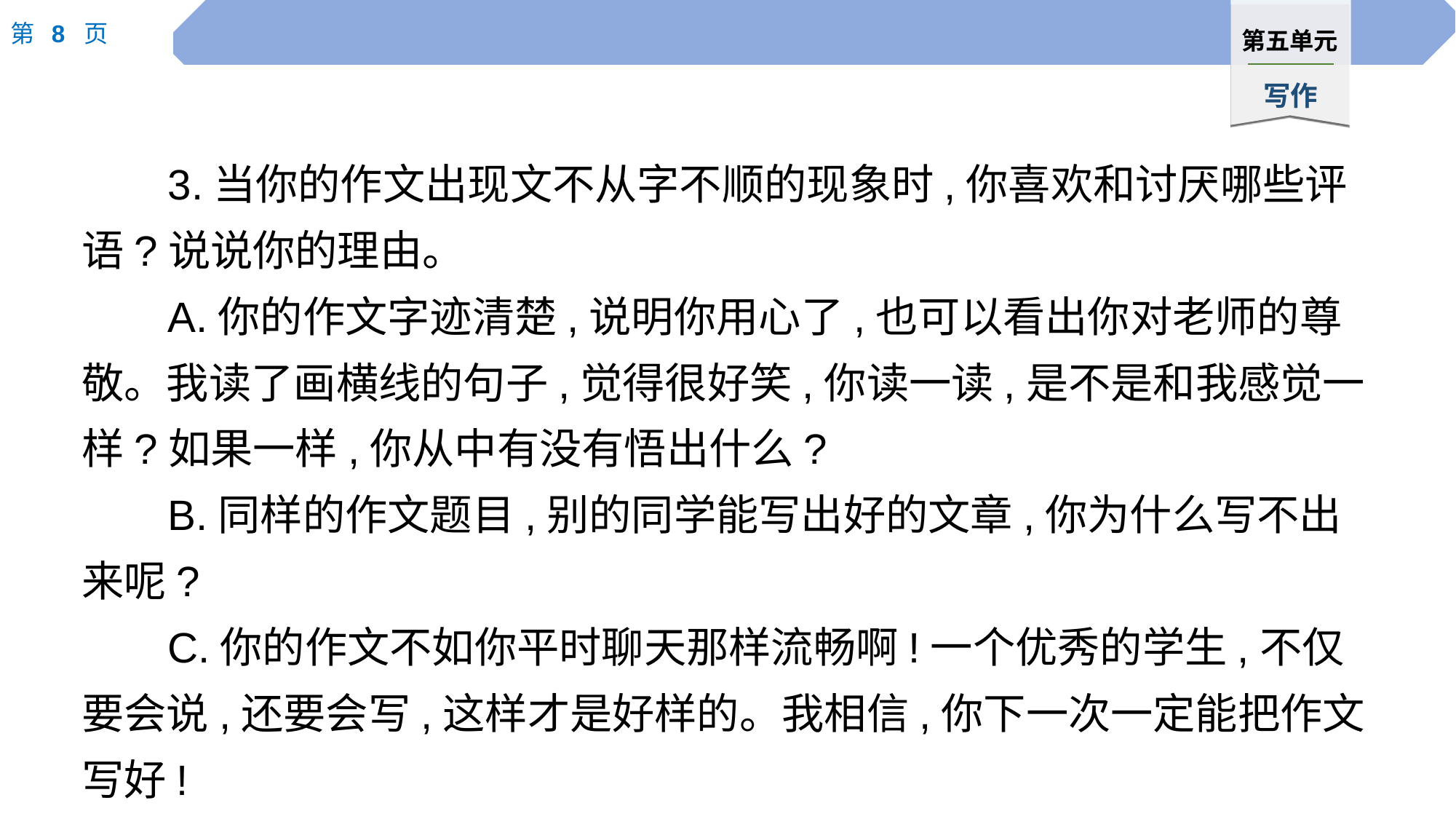

3.当你的作文出现文不从字不顺的现象时,你喜欢和讨厌哪些评语?说说你的理由。
A.你的作文字迹清楚,说明你用心了,也可以看出你对老师的尊敬。我读了画横线的句子,觉得很好笑,你读一读,是不是和我感觉一样?如果一样,你从中有没有悟出什么?
B.同样的作文题目,别的同学能写出好的文章,你为什么写不出来呢?
C.你的作文不如你平时聊天那样流畅啊!一个优秀的学生,不仅要会说,还要会写,这样才是好样的。我相信,你下一次一定能把作文写好!
D.狗屁不通!